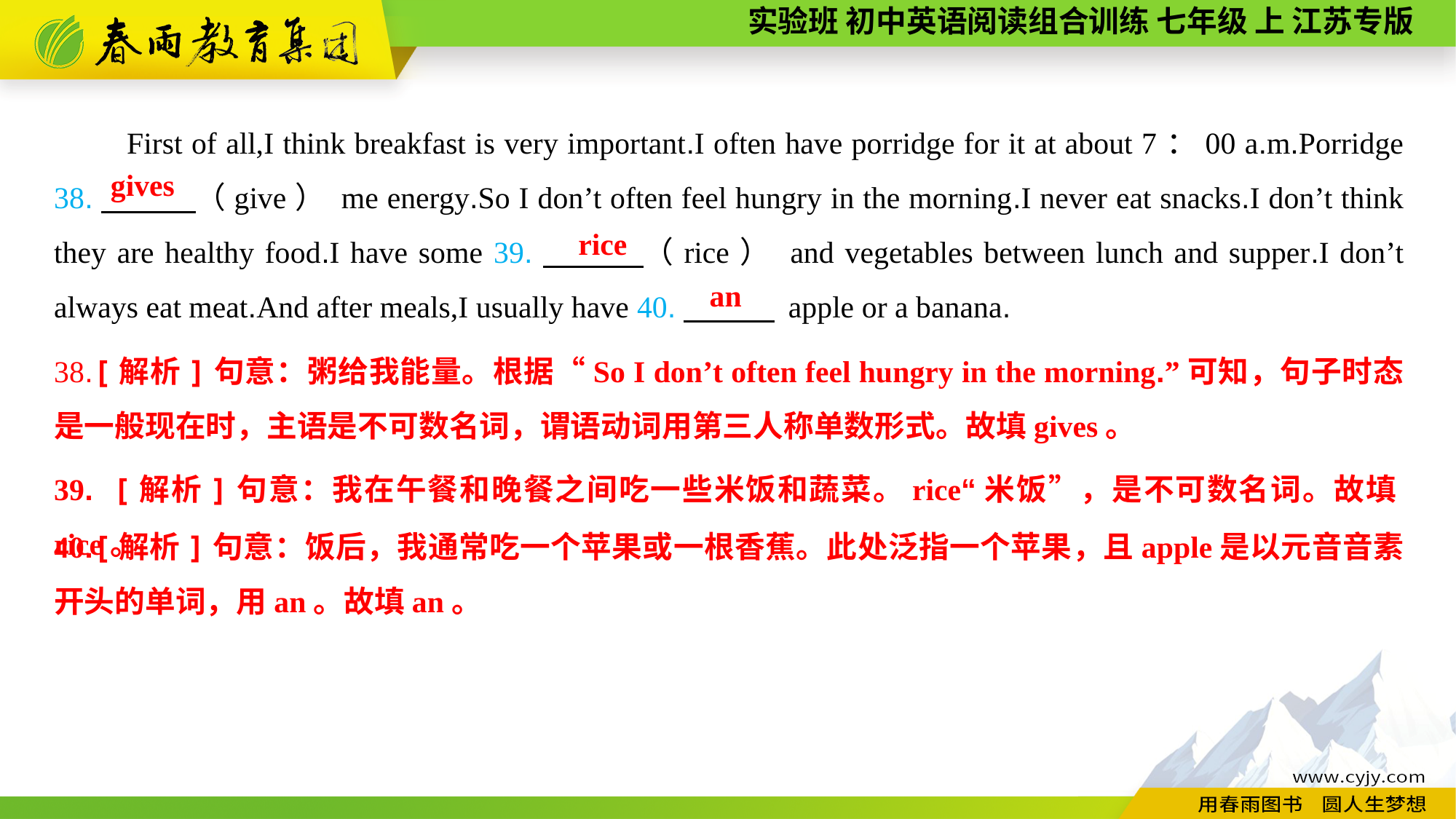

First of all,I think breakfast is very important.I often have porridge for it at about 7：00 a.m.Porridge 38.　　　（give） me energy.So I don’t often feel hungry in the morning.I never eat snacks.I don’t think they are healthy food.I have some 39.　　　（rice） and vegetables between lunch and supper.I don’t always eat meat.And after meals,I usually have 40.　　　 apple or a banana.
gives
rice
an
38.[解析]句意：粥给我能量。根据“So I don’t often feel hungry in the morning.”可知，句子时态是一般现在时，主语是不可数名词，谓语动词用第三人称单数形式。故填gives。
39. [解析]句意：我在午餐和晚餐之间吃一些米饭和蔬菜。rice“米饭”，是不可数名词。故填rice。
40.[解析]句意：饭后，我通常吃一个苹果或一根香蕉。此处泛指一个苹果，且apple是以元音音素开头的单词，用an。故填an。